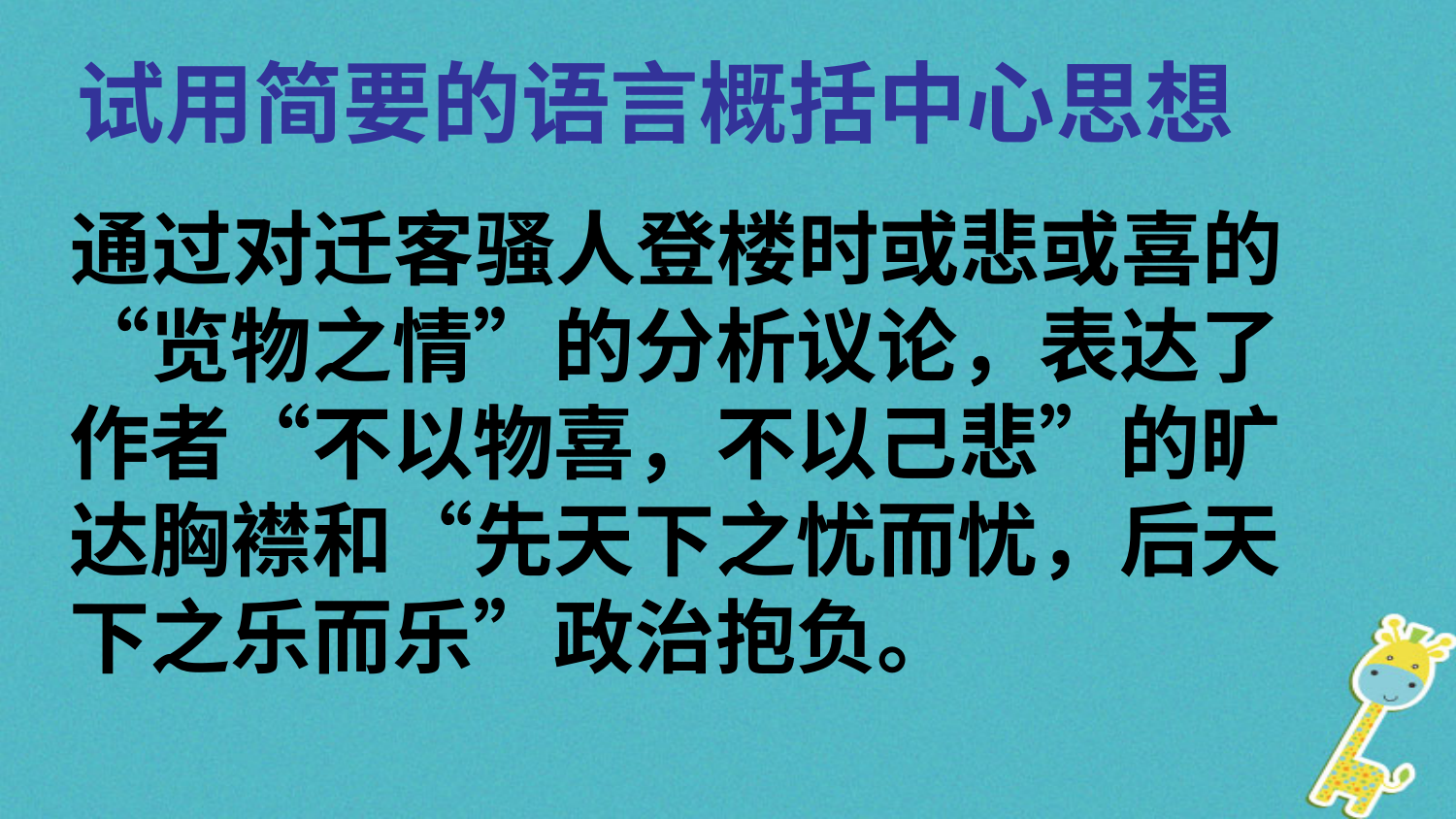

# 试用简要的语言概括中心思想
  通过对迁客骚人登楼时或悲或喜的“览物之情”的分析议论，表达了作者“不以物喜，不以己悲”的旷达胸襟和“先天下之忧而忧，后天下之乐而乐”政治抱负。